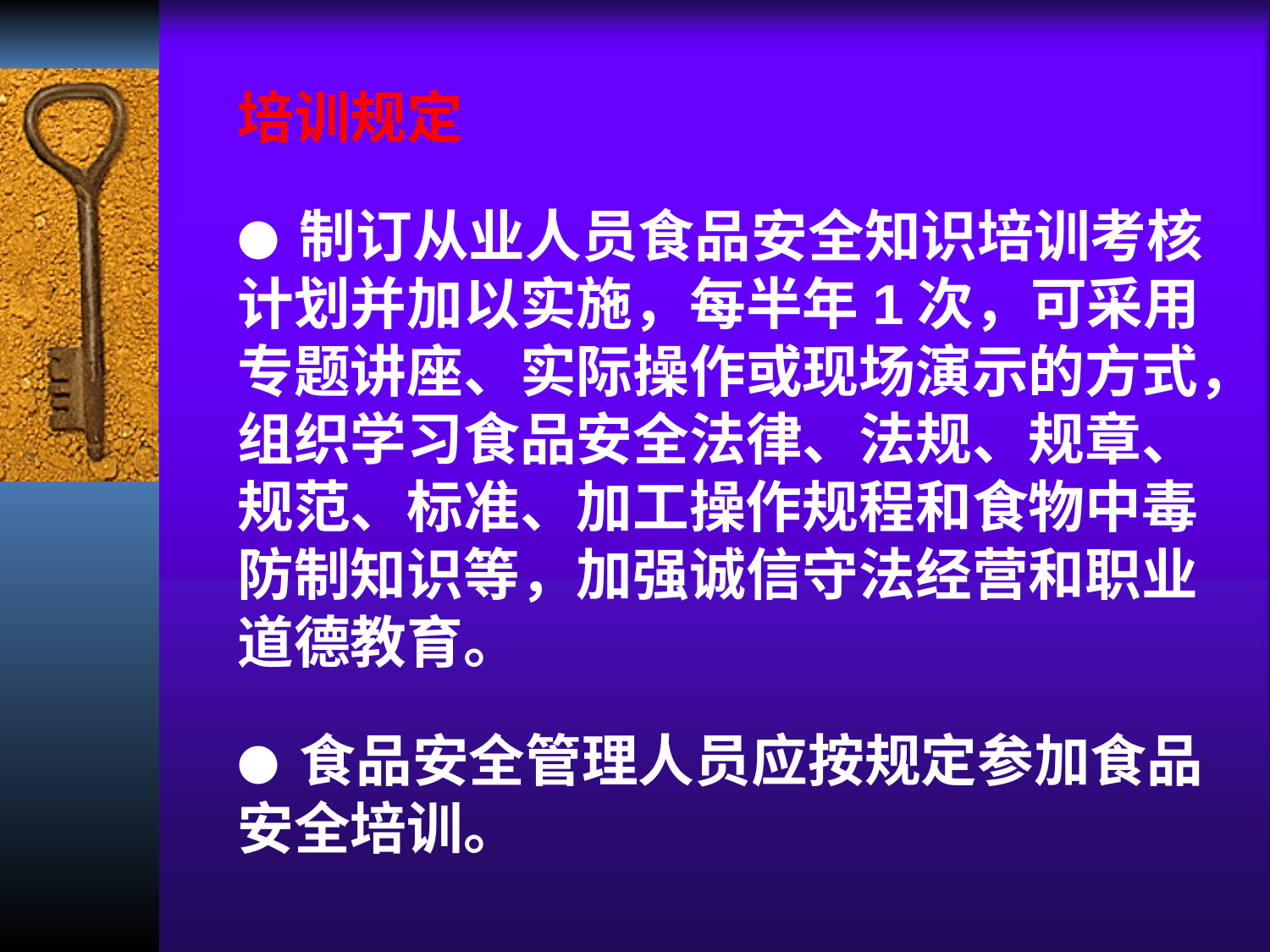

培训规定

● 制订从业人员食品安全知识培训考核计划并加以实施，每半年1次，可采用专题讲座、实际操作或现场演示的方式，组织学习食品安全法律、法规、规章、规范、标准、加工操作规程和食物中毒防制知识等，加强诚信守法经营和职业道德教育。

● 食品安全管理人员应按规定参加食品安全培训。